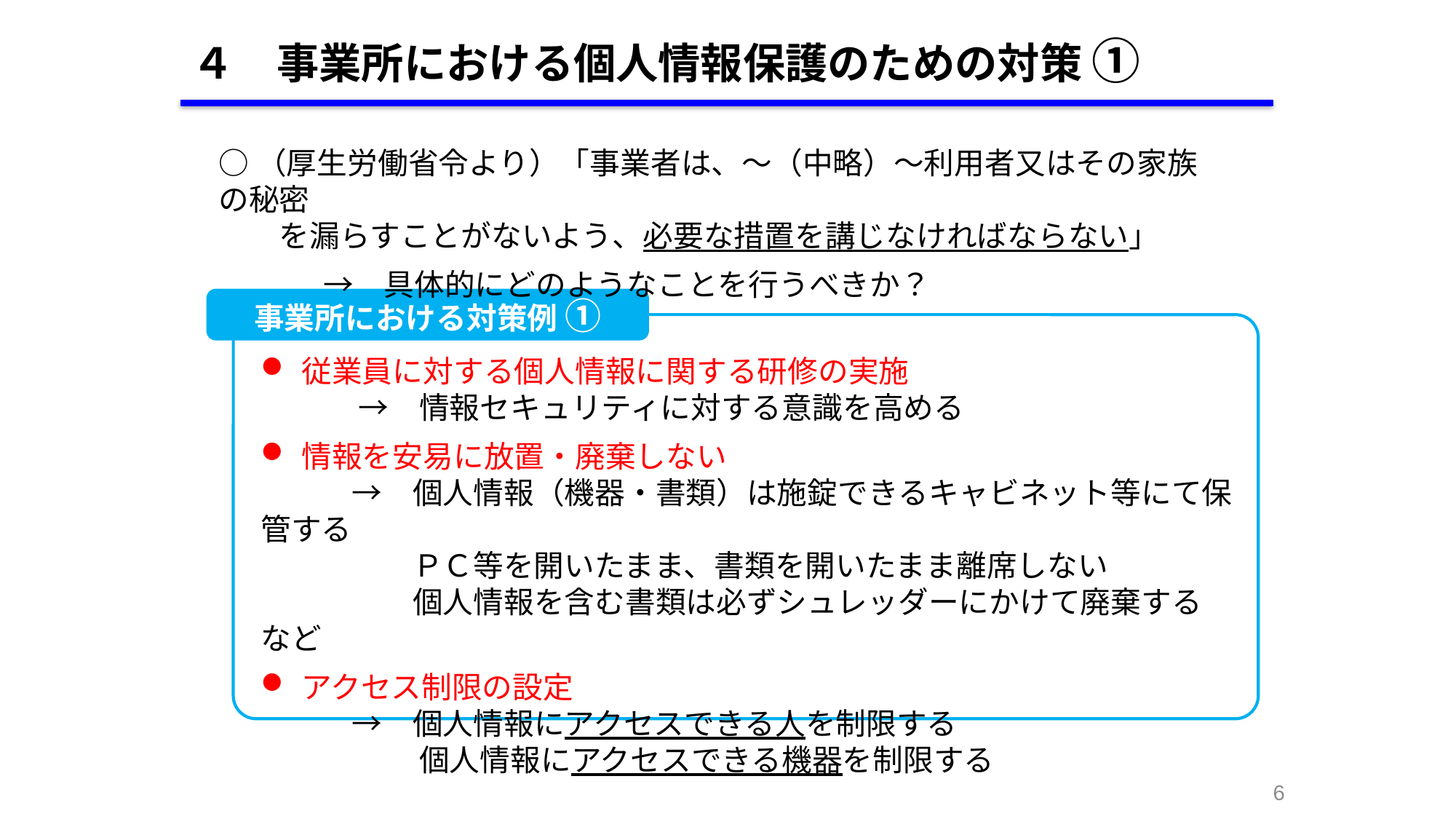

４　事業所における個人情報保護のための対策 ①

○（厚生労働省令より）「事業者は、～（中略）～利用者又はその家族の秘密
　　を漏らすことがないよう、必要な措置を講じなければならない」

　  　　→　具体的にどのようなことを行うべきか？
事業所における対策例 ①

従業員に対する個人情報に関する研修の実施
　　　 →　情報セキュリティに対する意識を高める

情報を安易に放置・廃棄しない
　　　→　個人情報（機器・書類）は施錠できるキャビネット等にて保管する
　　　　　ＰＣ等を開いたまま、書類を開いたまま離席しない
　　　　　個人情報を含む書類は必ずシュレッダーにかけて廃棄する　など

アクセス制限の設定
　　　→　個人情報にアクセスできる人を制限する
　　　　　 個人情報にアクセスできる機器を制限する
6